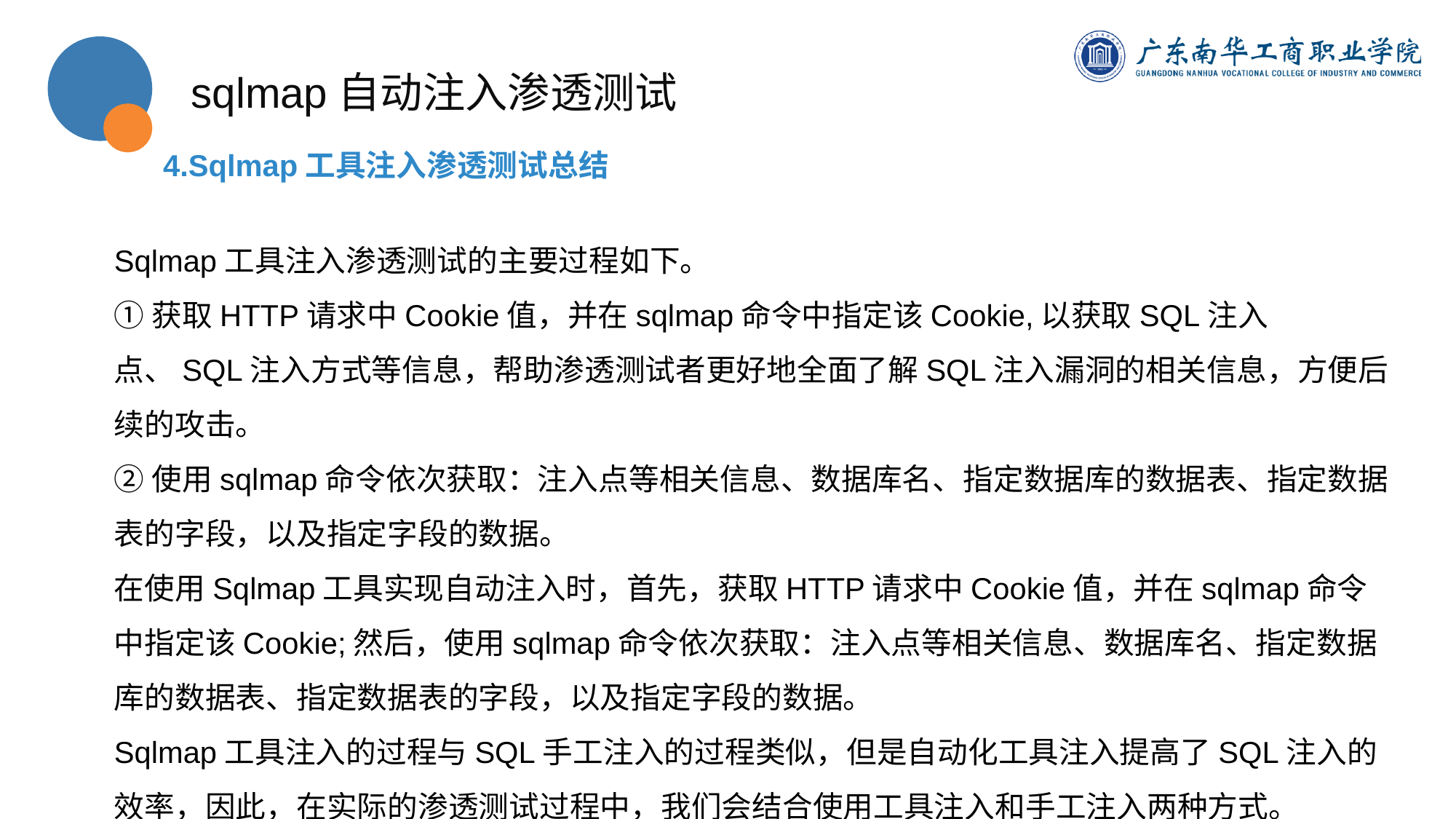

sqlmap自动注入渗透测试

4.Sqlmap工具注入渗透测试总结

Sqlmap工具注入渗透测试的主要过程如下。
①获取HTTP请求中Cookie值，并在sqlmap命令中指定该Cookie,以获取SQL注入点、SQL注入方式等信息，帮助渗透测试者更好地全面了解SQL注入漏洞的相关信息，方便后续的攻击。
②使用sqlmap命令依次获取：注入点等相关信息、数据库名、指定数据库的数据表、指定数据表的字段，以及指定字段的数据。
在使用Sqlmap工具实现自动注入时，首先，获取HTTP请求中Cookie值，并在sqlmap命令中指定该Cookie;然后，使用sqlmap命令依次获取：注入点等相关信息、数据库名、指定数据库的数据表、指定数据表的字段，以及指定字段的数据。
Sqlmap工具注入的过程与SQL手工注入的过程类似，但是自动化工具注入提高了SQL注入的效率，因此，在实际的渗透测试过程中，我们会结合使用工具注入和手工注入两种方式。